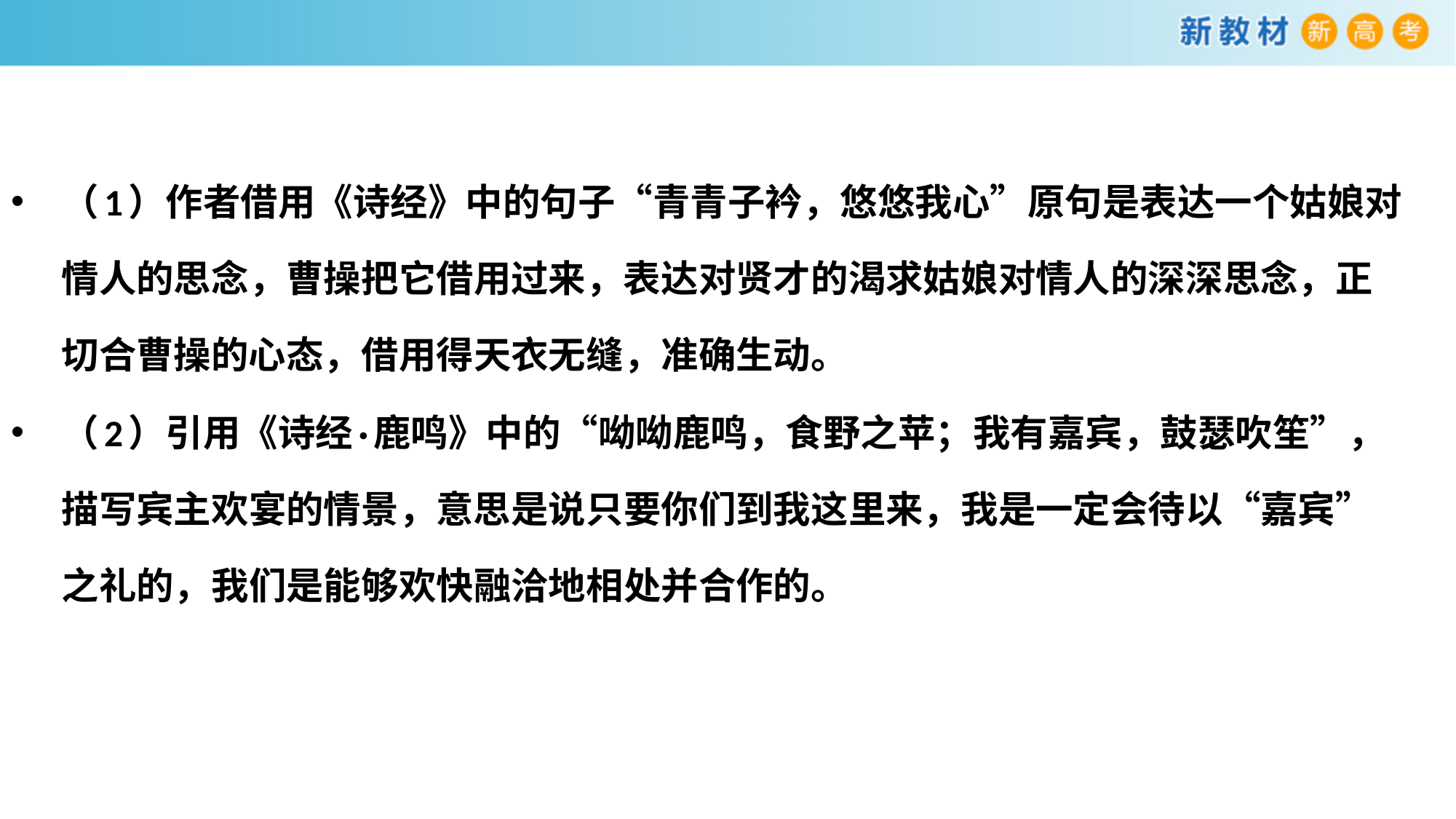

（1）作者借用《诗经》中的句子“青青子衿，悠悠我心”原句是表达一个姑娘对情人的思念，曹操把它借用过来，表达对贤才的渴求姑娘对情人的深深思念，正切合曹操的心态，借用得天衣无缝，准确生动。
（2）引用《诗经·鹿鸣》中的“呦呦鹿鸣，食野之苹；我有嘉宾，鼓瑟吹笙”，描写宾主欢宴的情景，意思是说只要你们到我这里来，我是一定会待以“嘉宾”之礼的，我们是能够欢快融洽地相处并合作的。